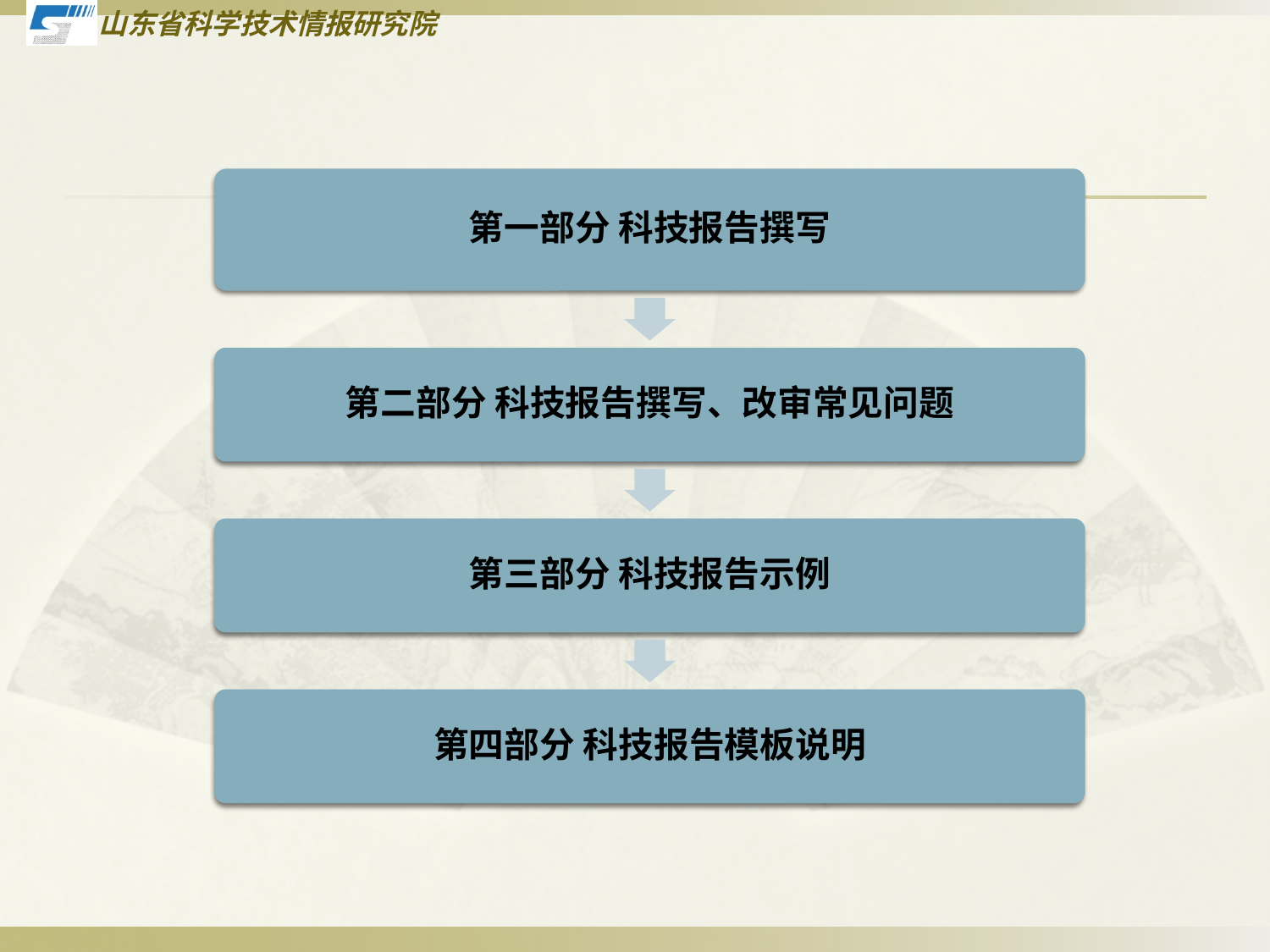

第一部分 科技报告撰写

第二部分 科技报告撰写、改审常见问题

第三部分 科技报告示例

第四部分 科技报告模板说明